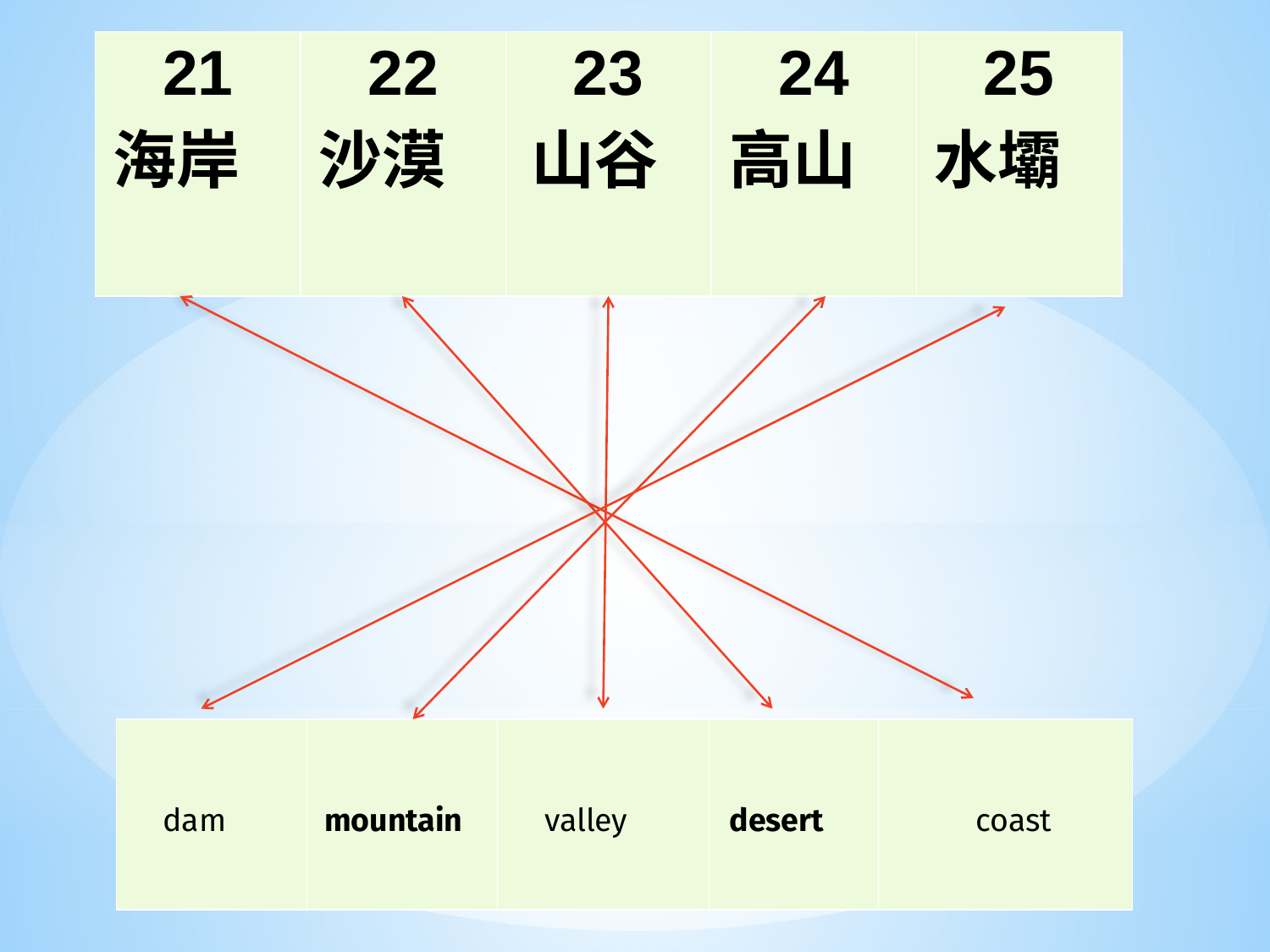

| 21 海岸 | 22 沙漠 | 23 山谷 | 24 高山 | 25 水壩 |
| --- | --- | --- | --- | --- |
| dam | mountain | valley | desert | coast |
| --- | --- | --- | --- | --- |